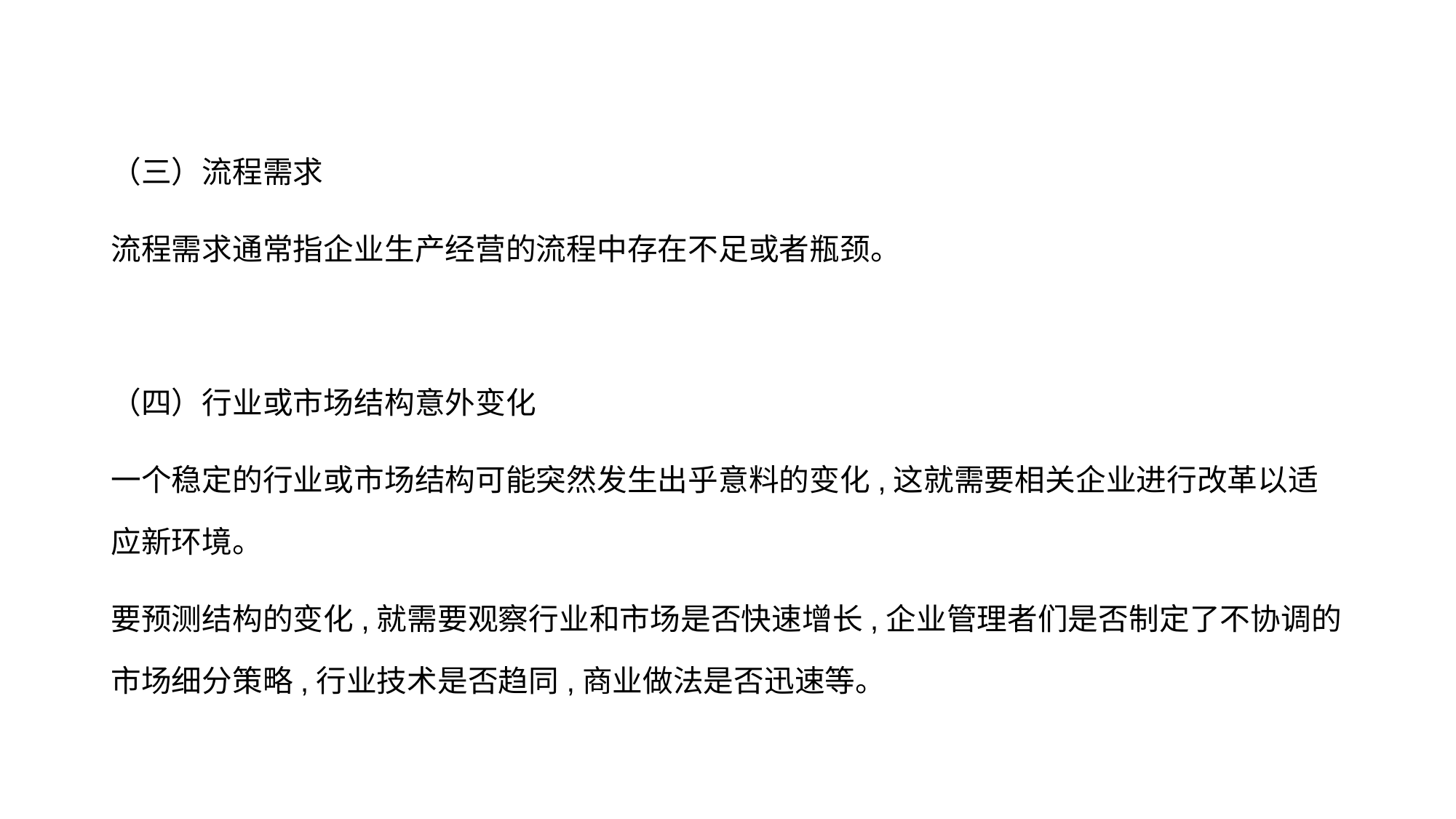

（三）流程需求
流程需求通常指企业生产经营的流程中存在不足或者瓶颈。

（四）行业或市场结构意外变化
一个稳定的行业或市场结构可能突然发生出乎意料的变化,这就需要相关企业进行改革以适应新环境。
要预测结构的变化,就需要观察行业和市场是否快速增长,企业管理者们是否制定了不协调的市场细分策略,行业技术是否趋同,商业做法是否迅速等。